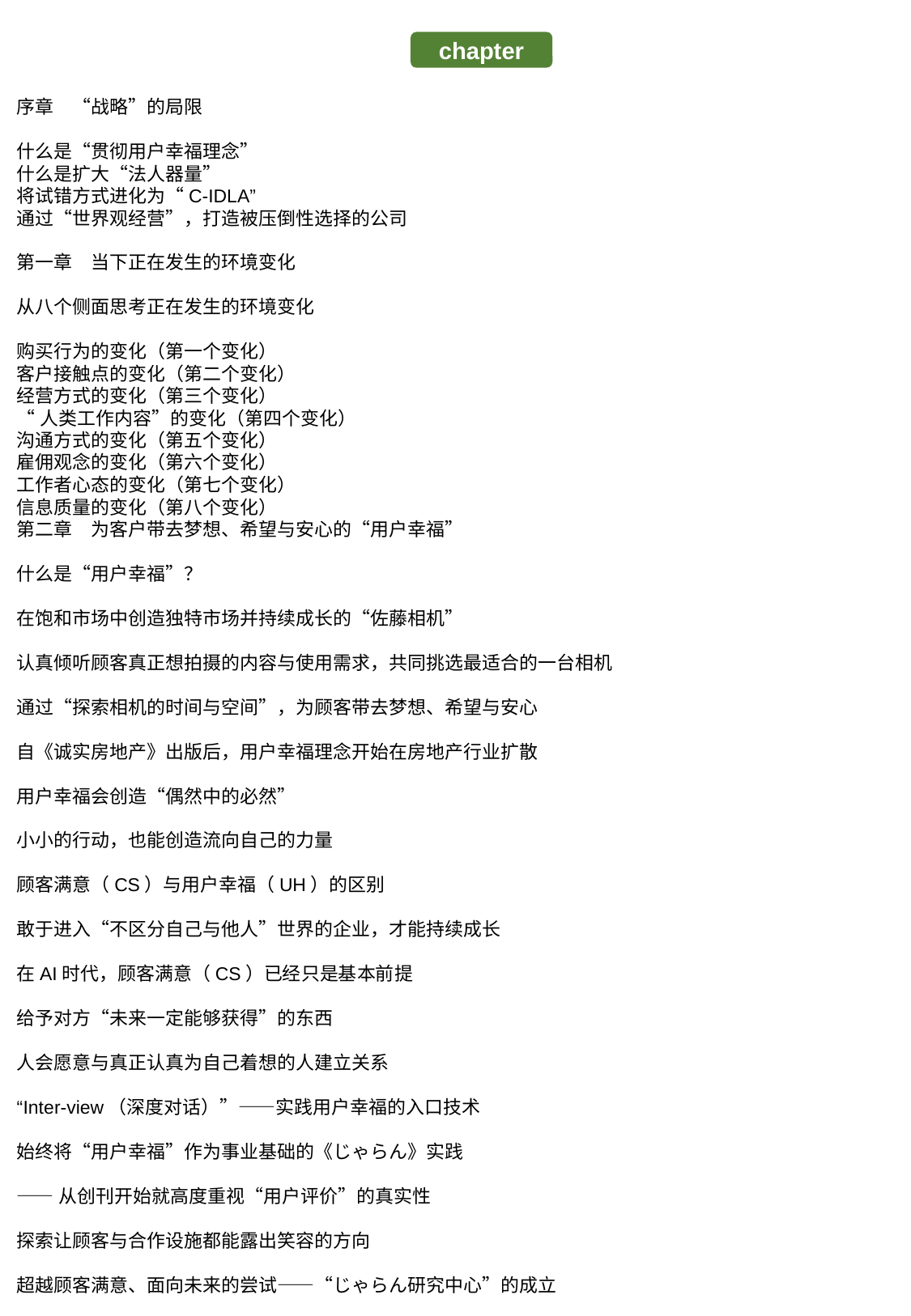

chapter
序章　“战略”的局限

什么是“贯彻用户幸福理念”
什么是扩大“法人器量”
将试错方式进化为“C-IDLA”
通过“世界观经营”，打造被压倒性选择的公司

第一章　当下正在发生的环境变化

从八个侧面思考正在发生的环境变化

购买行为的变化（第一个变化）
客户接触点的变化（第二个变化）
经营方式的变化（第三个变化）
“人类工作内容”的变化（第四个变化）
沟通方式的变化（第五个变化）
雇佣观念的变化（第六个变化）
工作者心态的变化（第七个变化）
信息质量的变化（第八个变化）
第二章　为客户带去梦想、希望与安心的“用户幸福”

什么是“用户幸福”？

在饱和市场中创造独特市场并持续成长的“佐藤相机”

认真倾听顾客真正想拍摄的内容与使用需求，共同挑选最适合的一台相机

通过“探索相机的时间与空间”，为顾客带去梦想、希望与安心

自《诚实房地产》出版后，用户幸福理念开始在房地产行业扩散

用户幸福会创造“偶然中的必然”

小小的行动，也能创造流向自己的力量

顾客满意（CS）与用户幸福（UH）的区别

敢于进入“不区分自己与他人”世界的企业，才能持续成长

在AI时代，顾客满意（CS）已经只是基本前提

给予对方“未来一定能够获得”的东西

人会愿意与真正认真为自己着想的人建立关系

“Inter-view（深度对话）”——实践用户幸福的入口技术

始终将“用户幸福”作为事业基础的《じゃらん》实践

——从创刊开始就高度重视“用户评价”的真实性

探索让顾客与合作设施都能露出笑容的方向

超越顾客满意、面向未来的尝试——“じゃらん研究中心”的成立